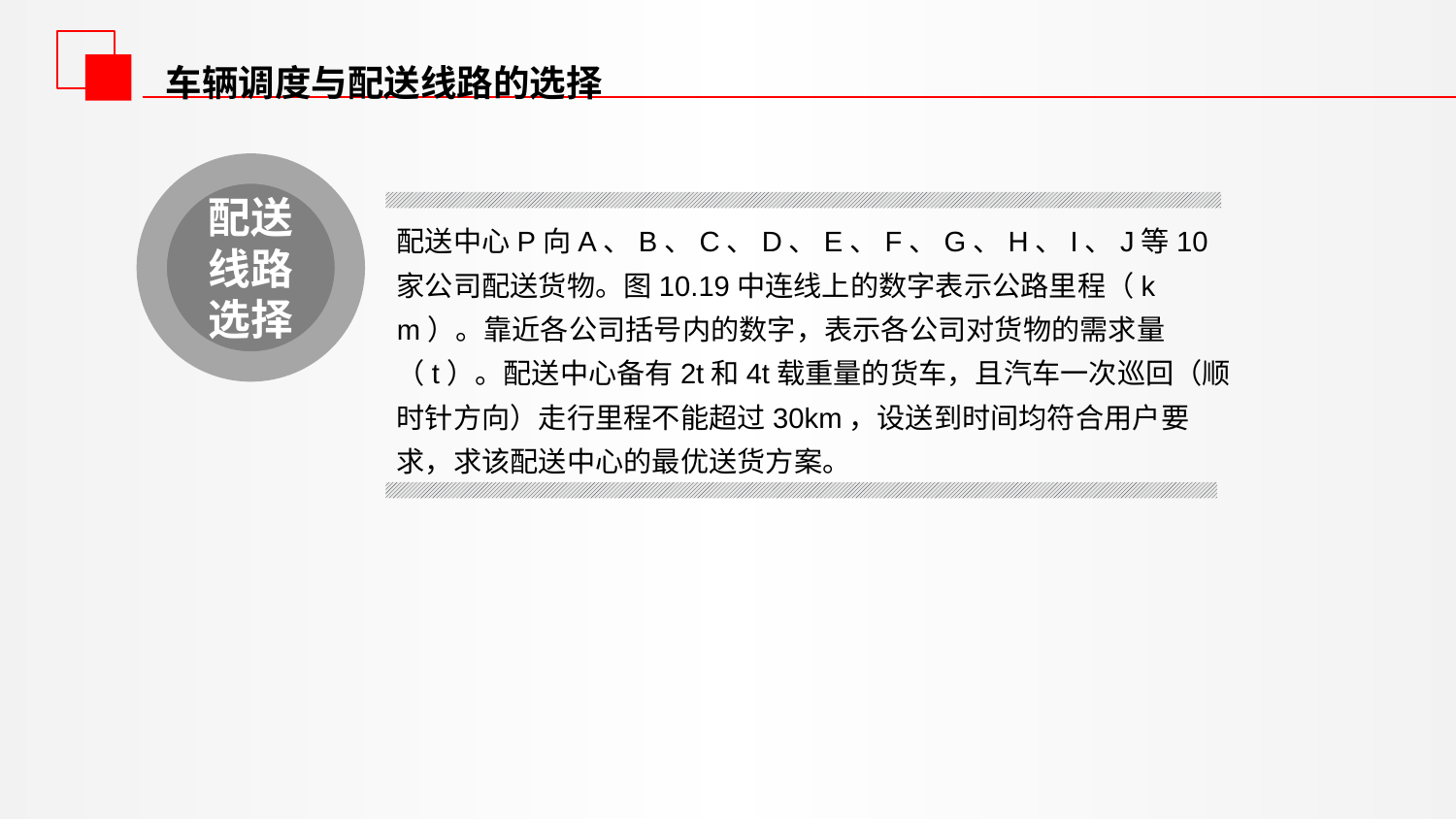

车辆调度与配送线路的选择
配送线路选择

配送中心P向A、B、C、D、E、F、G、H、I、J等10家公司配送货物。图10.19中连线上的数字表示公路里程（km）。靠近各公司括号内的数字，表示各公司对货物的需求量（t）。配送中心备有2t和4t载重量的货车，且汽车一次巡回（顺时针方向）走行里程不能超过30km，设送到时间均符合用户要求，求该配送中心的最优送货方案。